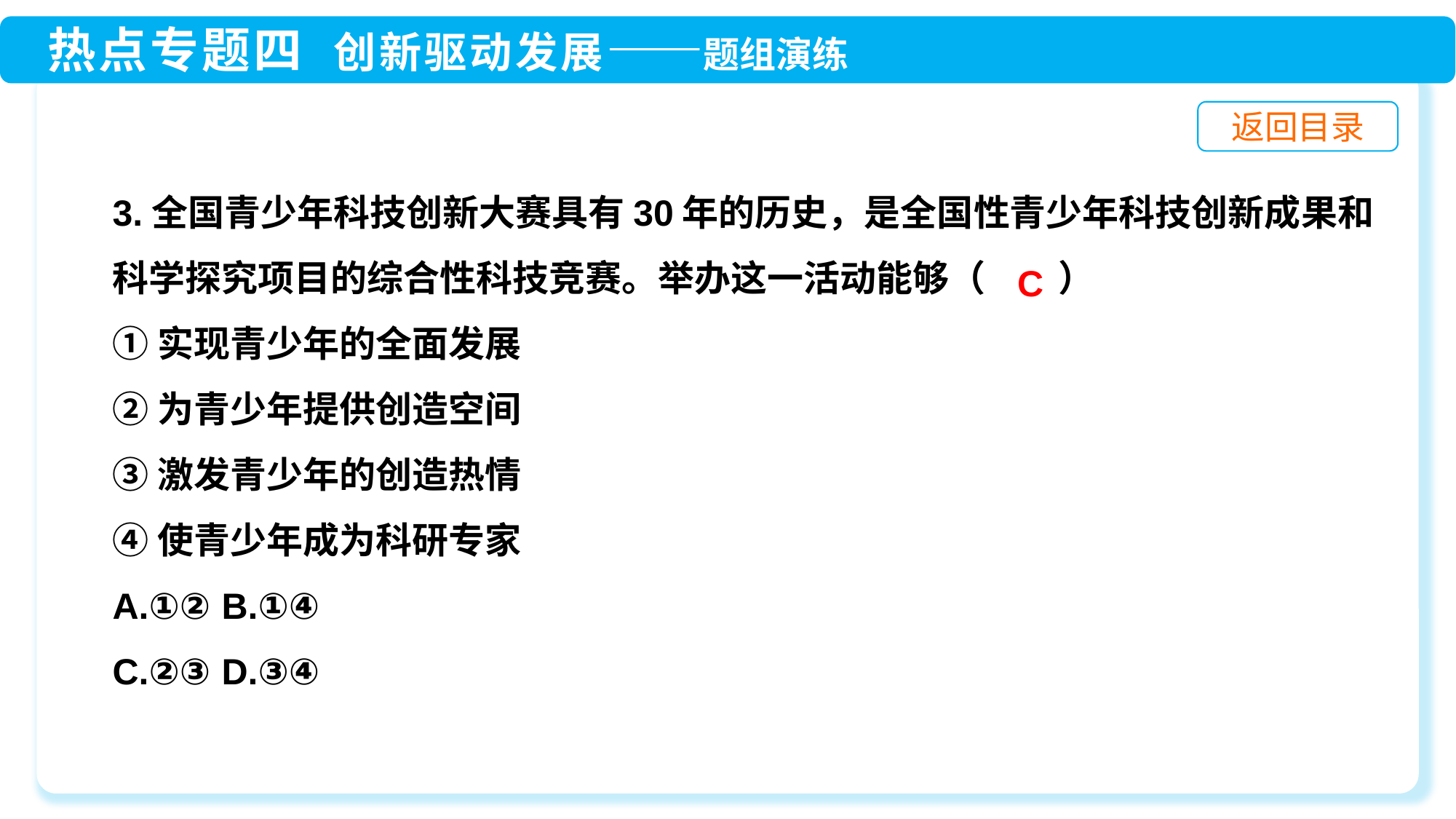

3.全国青少年科技创新大赛具有30年的历史，是全国性青少年科技创新成果和科学探究项目的综合性科技竞赛。举办这一活动能够（　　）
①实现青少年的全面发展
②为青少年提供创造空间
③激发青少年的创造热情
④使青少年成为科研专家
A.①②	B.①④
C.②③	D.③④
C